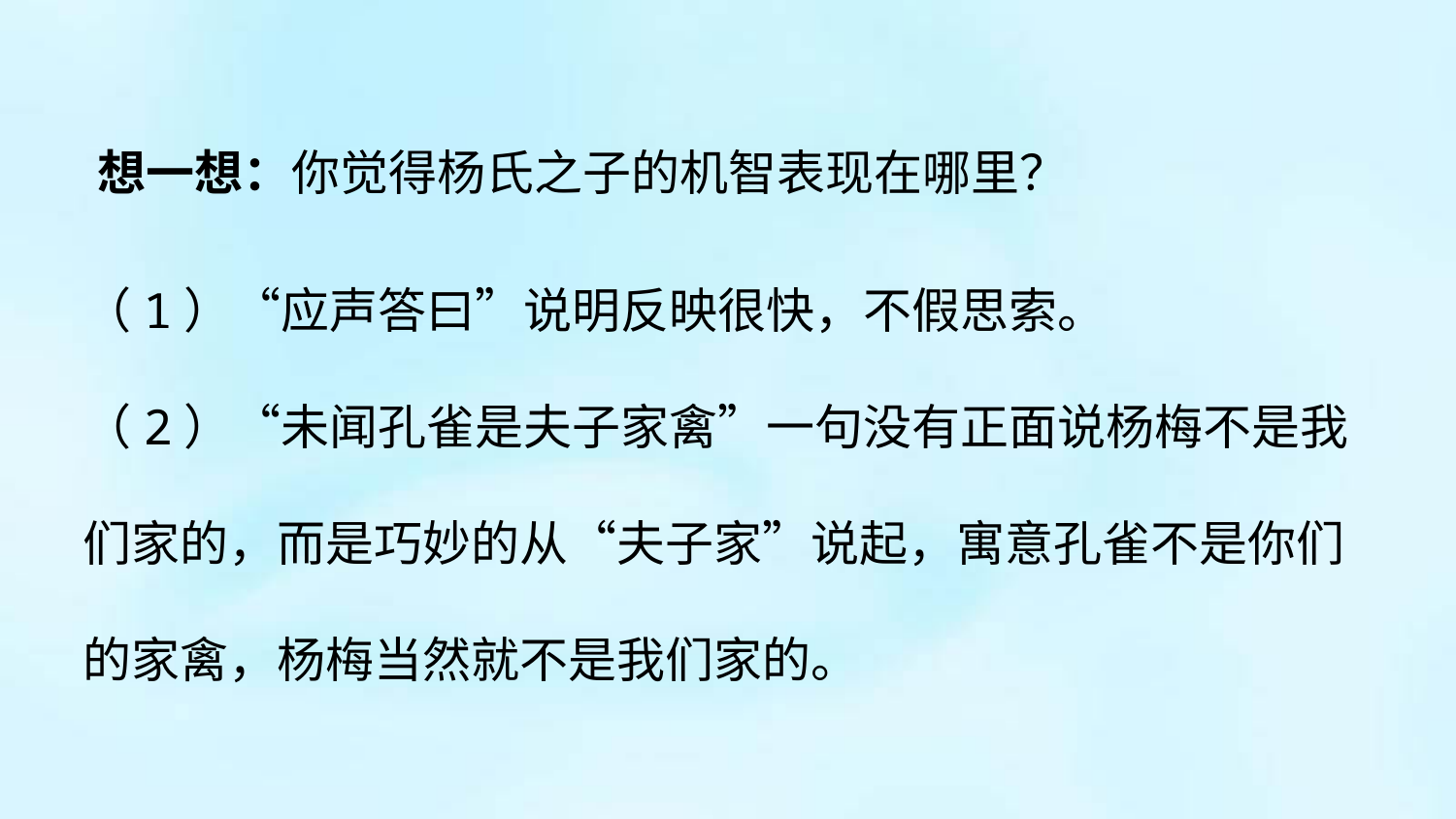

想一想：你觉得杨氏之子的机智表现在哪里？
（1）“应声答曰”说明反映很快，不假思索。
（2）“未闻孔雀是夫子家禽”一句没有正面说杨梅不是我们家的，而是巧妙的从“夫子家”说起，寓意孔雀不是你们的家禽，杨梅当然就不是我们家的。